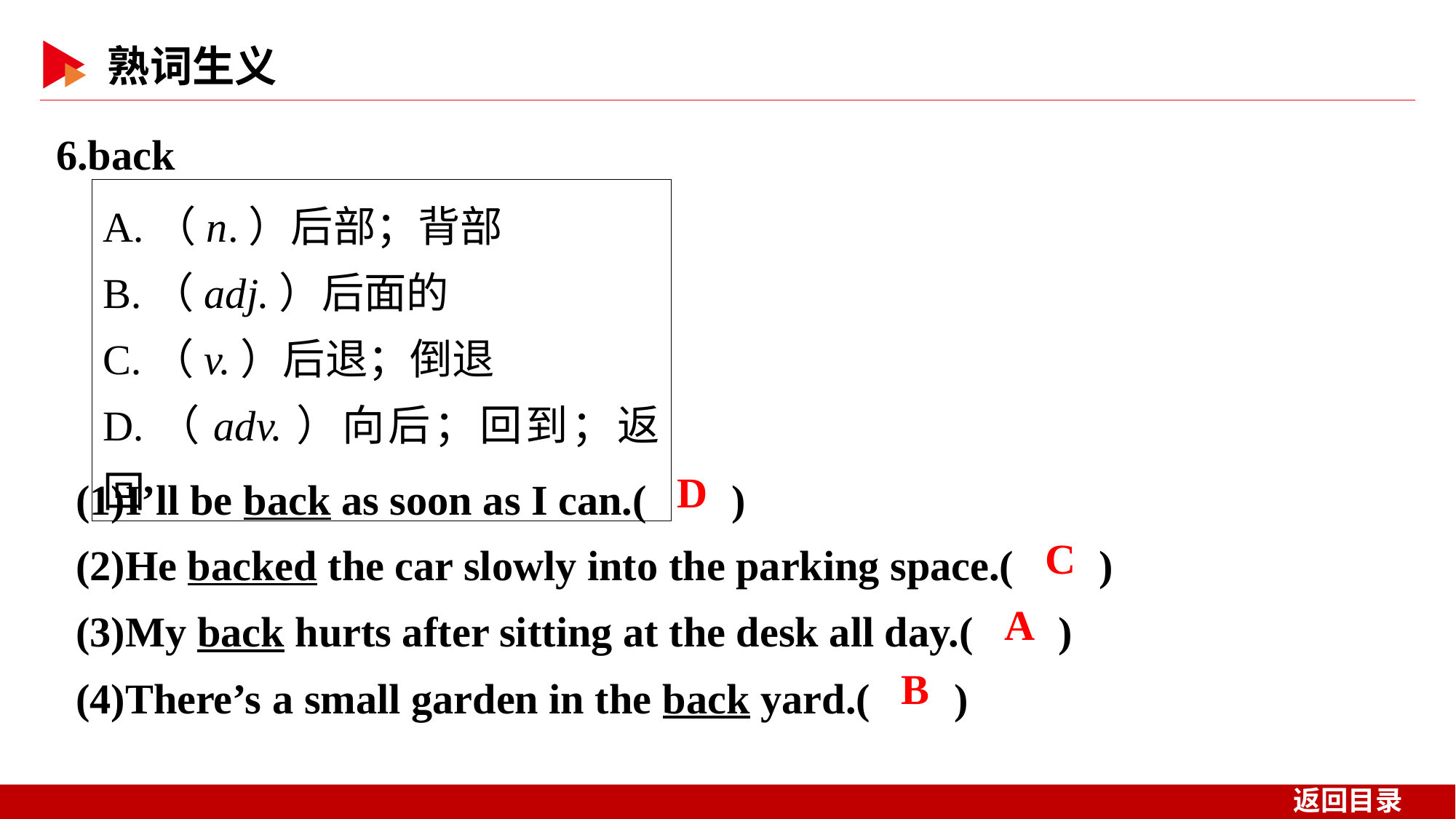

6.back
A.（n.）后部；背部
B.（adj.）后面的
C.（v.）后退；倒退
D.（adv.）向后；回到；返回
(1)I’ll be back as soon as I can.(        )
(2)He backed the car slowly into the parking space.(        )
(3)My back hurts after sitting at the desk all day.(        )
(4)There’s a small garden in the back yard.(        )
   D
   C
   A
   B